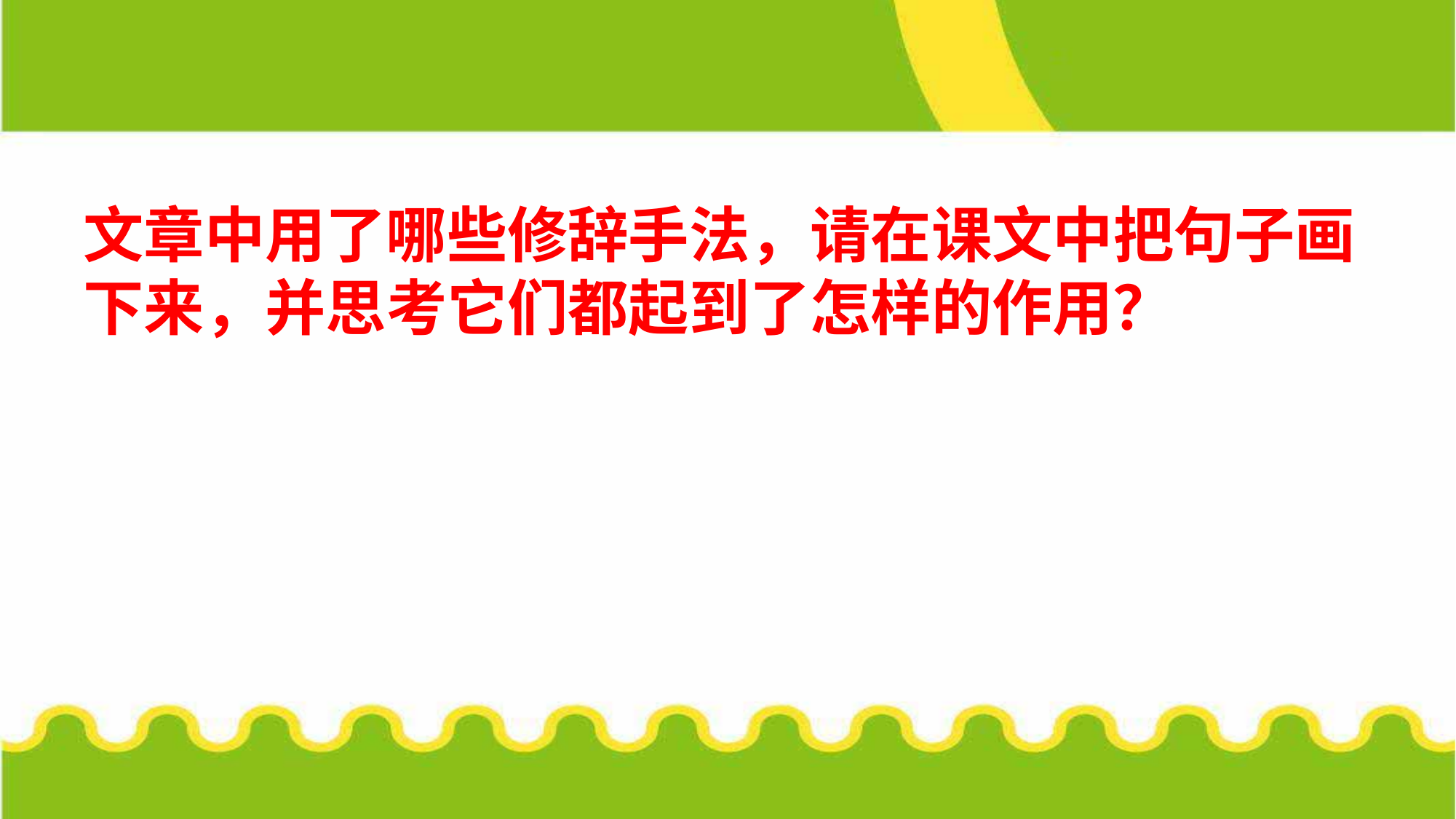

#
文章中用了哪些修辞手法，请在课文中把句子画下来，并思考它们都起到了怎样的作用？